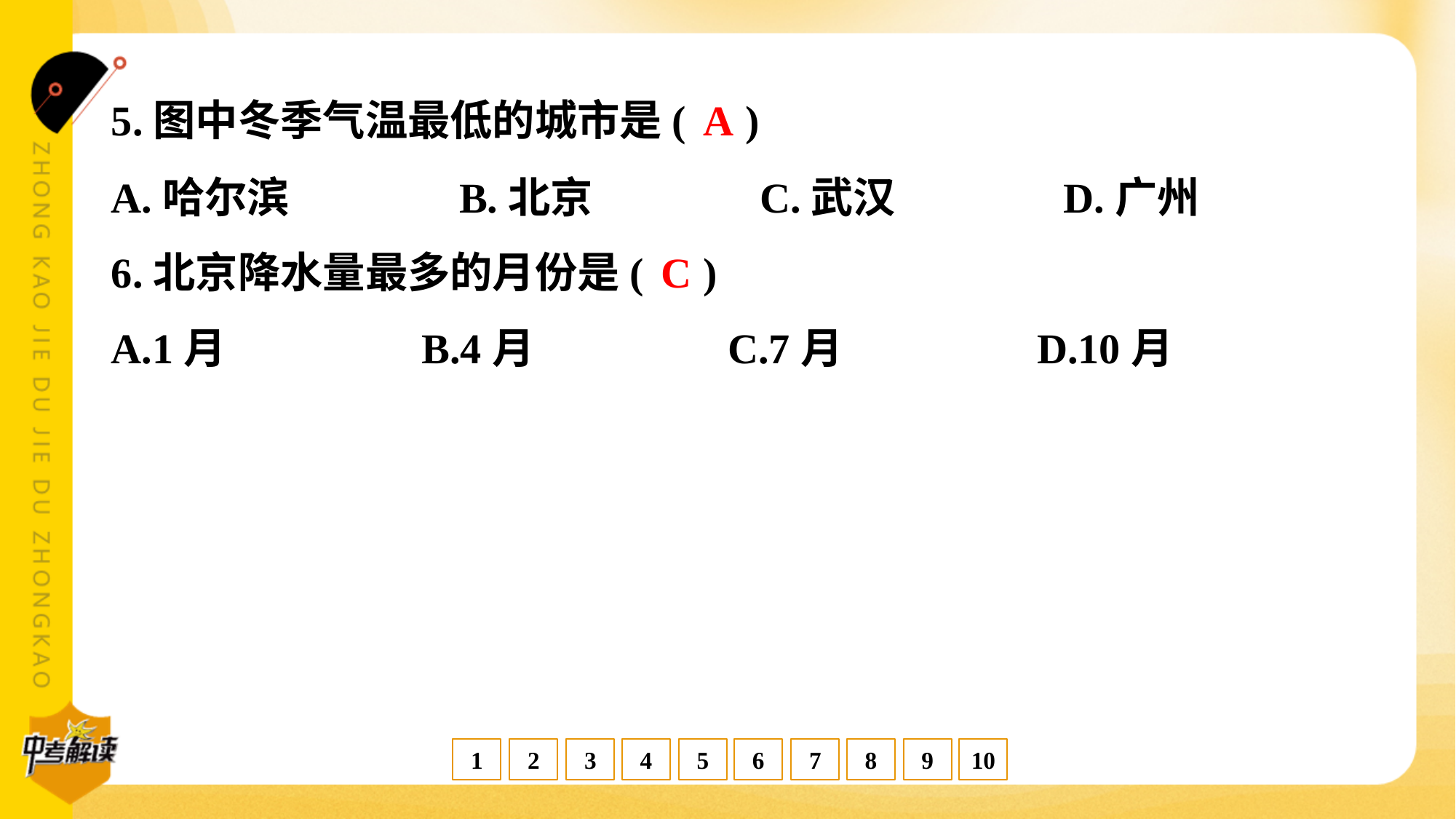

A
5.图中冬季气温最低的城市是(     )
A.哈尔滨	B.北京	C.武汉	D.广州
C
6.北京降水量最多的月份是(     )
A.1月	B.4月	C.7月	D.10月